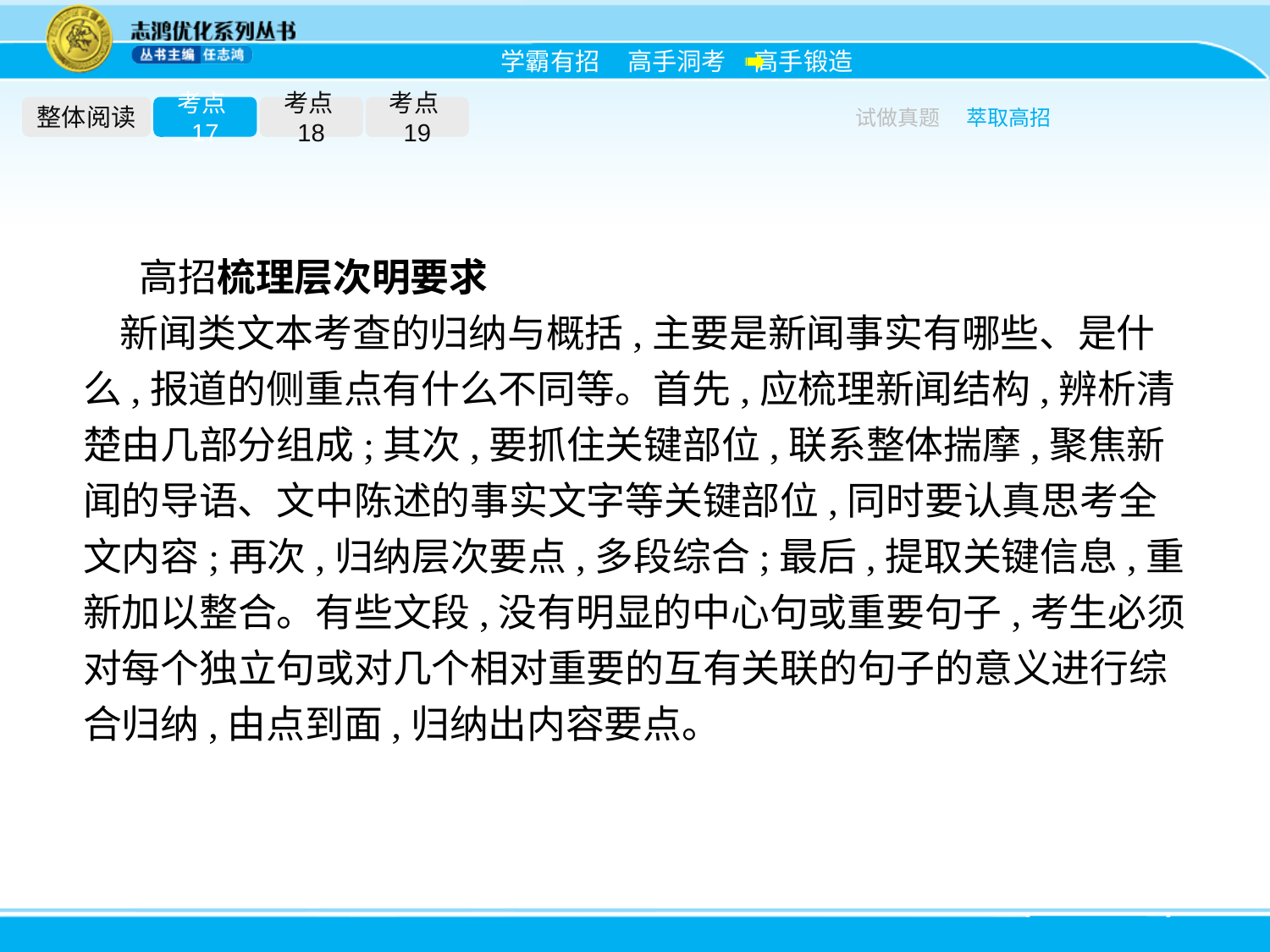

整体阅读
考点17
考点18
考点19
试做真题
萃取高招
高招梳理层次明要求
新闻类文本考查的归纳与概括,主要是新闻事实有哪些、是什么,报道的侧重点有什么不同等。首先,应梳理新闻结构,辨析清楚由几部分组成;其次,要抓住关键部位,联系整体揣摩,聚焦新闻的导语、文中陈述的事实文字等关键部位,同时要认真思考全文内容;再次,归纳层次要点,多段综合;最后,提取关键信息,重新加以整合。有些文段,没有明显的中心句或重要句子,考生必须对每个独立句或对几个相对重要的互有关联的句子的意义进行综合归纳,由点到面,归纳出内容要点。